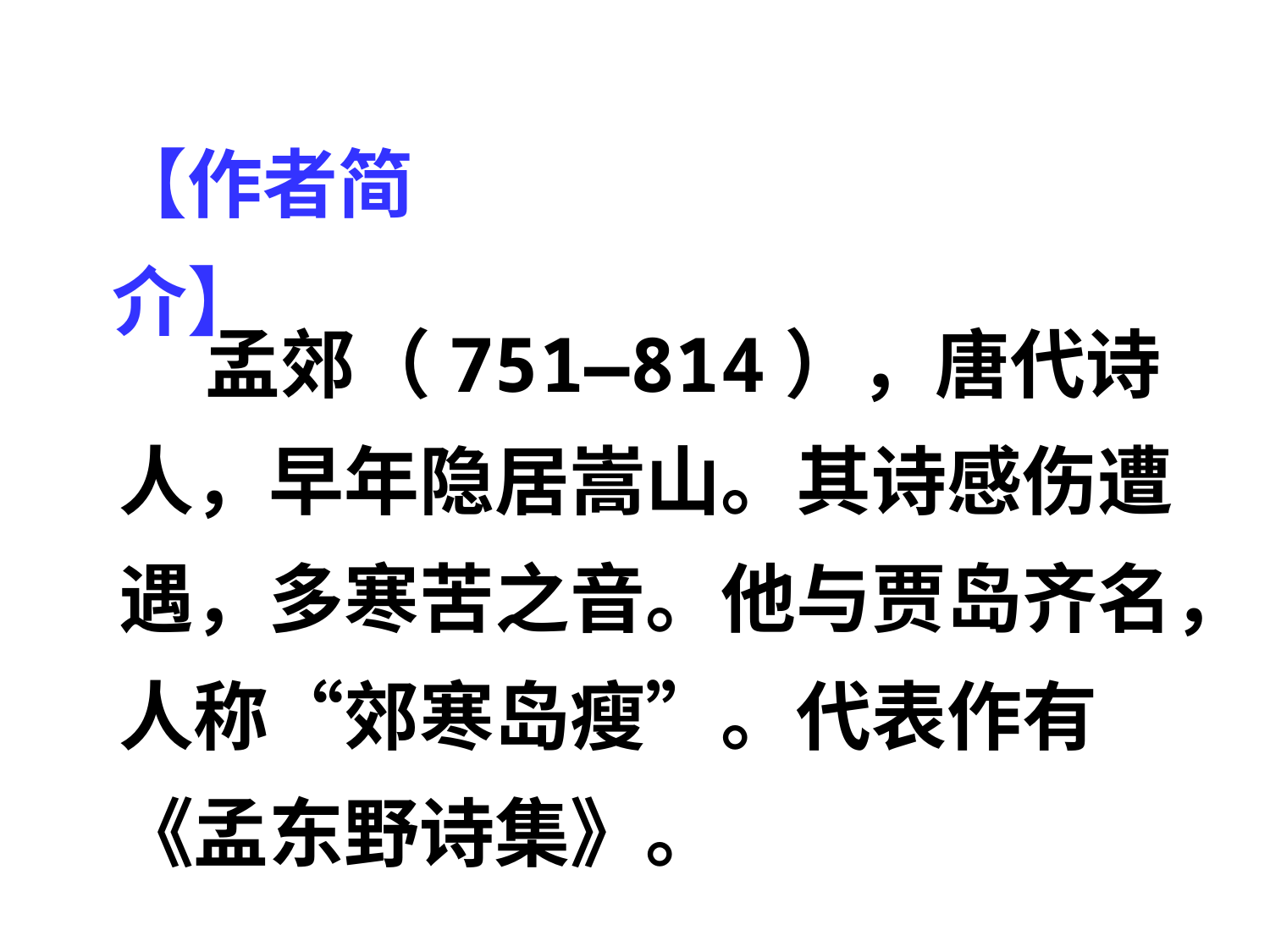

【作者简介】
    孟郊（751—814），唐代诗人，早年隐居嵩山。其诗感伤遭遇，多寒苦之音。他与贾岛齐名，人称“郊寒岛瘦”。代表作有《孟东野诗集》。